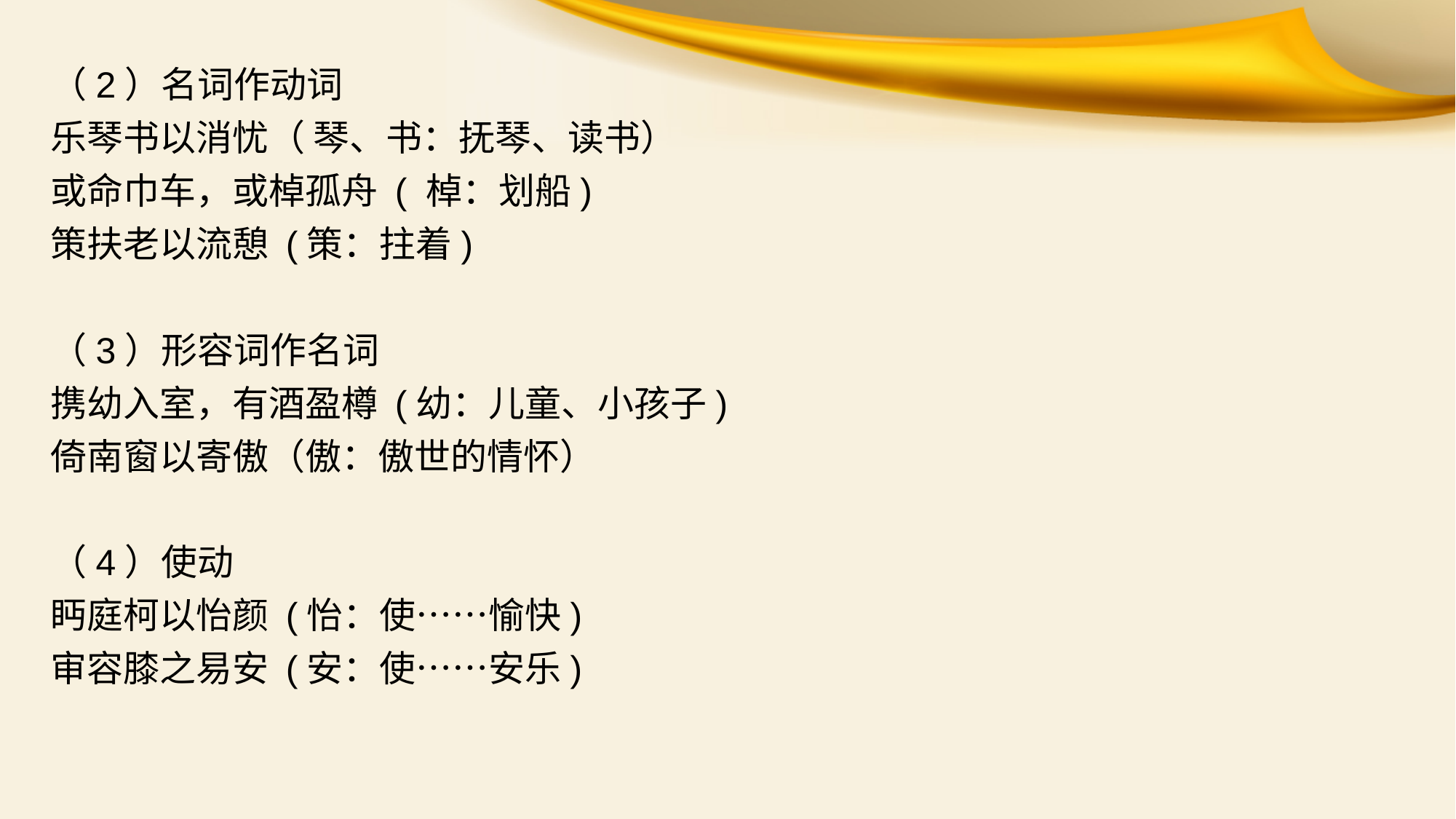

（2）名词作动词
乐琴书以消忧（ 琴、书：抚琴、读书）
或命巾车，或棹孤舟 ( 棹：划船)
策扶老以流憩 (策：拄着)

（3）形容词作名词
携幼入室，有酒盈樽 (幼：儿童、小孩子)
倚南窗以寄傲（傲：傲世的情怀）

（4）使动
眄庭柯以怡颜 (怡：使……愉快)
审容膝之易安 (安：使……安乐)